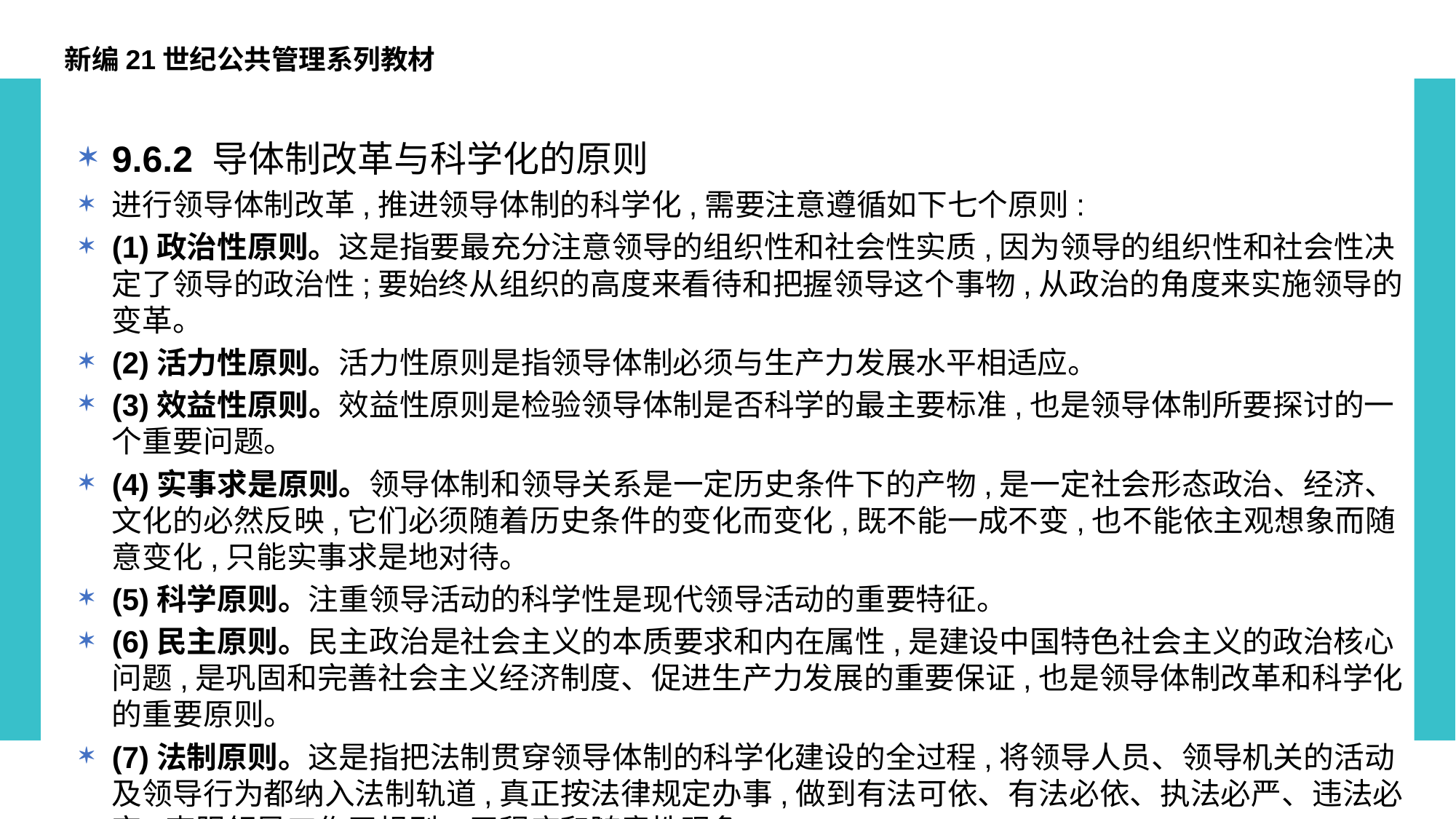

新编21世纪公共管理系列教材
9.6.2 导体制改革与科学化的原则
进行领导体制改革,推进领导体制的科学化,需要注意遵循如下七个原则:
(1)政治性原则。这是指要最充分注意领导的组织性和社会性实质,因为领导的组织性和社会性决定了领导的政治性;要始终从组织的高度来看待和把握领导这个事物,从政治的角度来实施领导的变革。
(2)活力性原则。活力性原则是指领导体制必须与生产力发展水平相适应。
(3)效益性原则。效益性原则是检验领导体制是否科学的最主要标准,也是领导体制所要探讨的一个重要问题。
(4)实事求是原则。领导体制和领导关系是一定历史条件下的产物,是一定社会形态政治、经济、文化的必然反映,它们必须随着历史条件的变化而变化,既不能一成不变,也不能依主观想象而随意变化,只能实事求是地对待。
(5)科学原则。注重领导活动的科学性是现代领导活动的重要特征。
(6)民主原则。民主政治是社会主义的本质要求和内在属性,是建设中国特色社会主义的政治核心问题,是巩固和完善社会主义经济制度、促进生产力发展的重要保证,也是领导体制改革和科学化的重要原则。
(7)法制原则。这是指把法制贯穿领导体制的科学化建设的全过程,将领导人员、领导机关的活动及领导行为都纳入法制轨道,真正按法律规定办事,做到有法可依、有法必依、执法必严、违法必究,克服领导工作无规则、无程序和随意性现象。